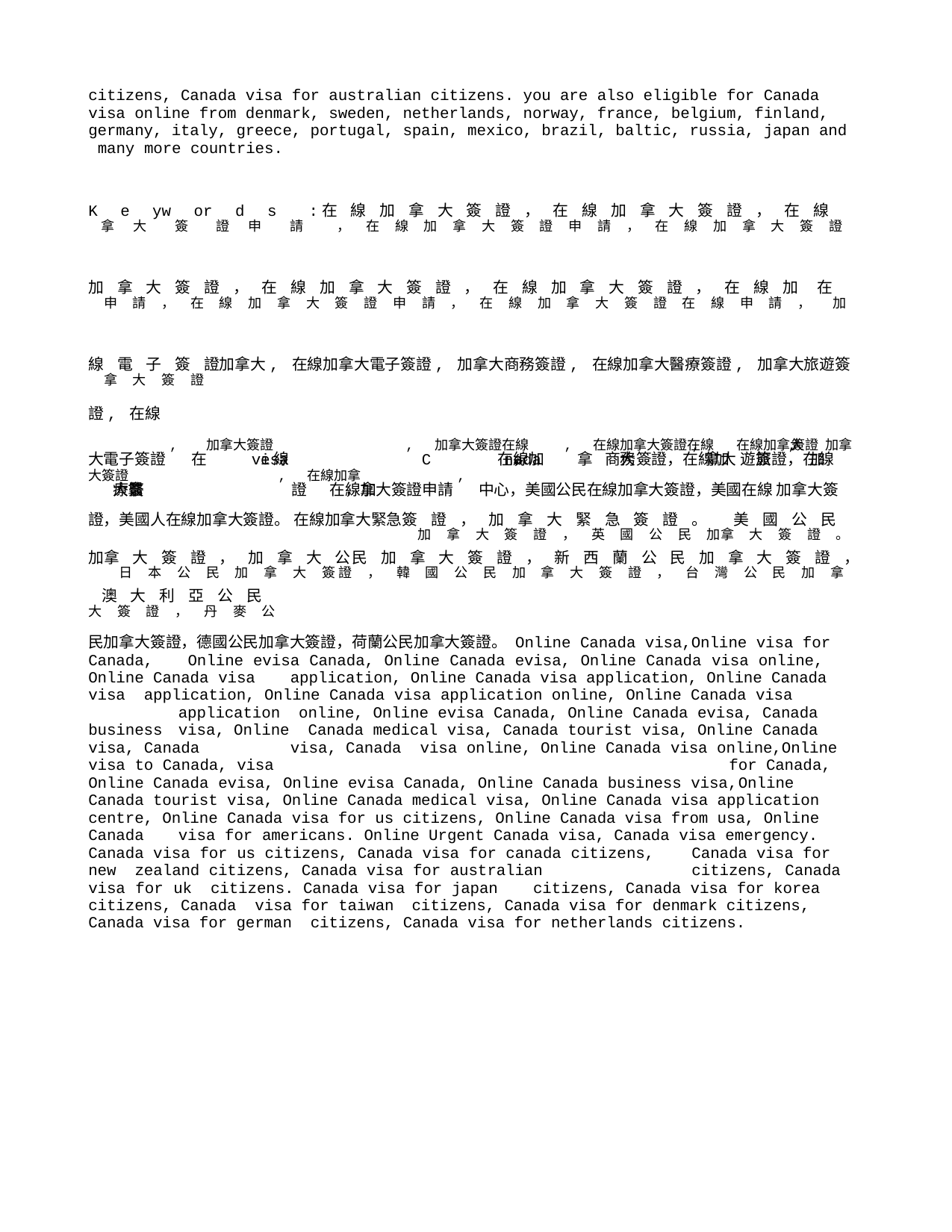

citizens, Canada visa for australian citizens. you are also eligible for Canada  visa online from denmark, sweden, netherlands, norway, france, belgium, finland,  germany, italy, greece, portugal, spain, mexico, brazil, baltic, russia, japan and  many more countries.
K拿e大yw簽or證d申s 請:在，線在加線拿加大拿簽大證簽，證在申線請加，拿在大線簽加證拿，大在簽線證加申拿請大，簽在證線，加在拿線大加簽拿證大申簽請證，，在在線線加加拿拿大大簽簽證證在，線在申線請加，  在加線拿電大子簽簽證證加拿大, 在線加拿大電子簽證, 加拿大商務簽證, 在線加拿大醫療簽證, 加拿大旅遊簽證, 在線
大電子簽證, 在加拿大簽證asive線	, C加拿大簽證在線加線在，adana	,拿在線加拿大簽證在線加線在，證簽務商大	,拿大在線加拿大 簽證線在，證簽遊旅	, 加加拿大簽證簽療醫大拿	,證在線加拿加線在，拿大簽證申請, 中心，美國公民在線加拿大簽證，美國在線 加拿大簽證，美國人在線加拿大簽證。 在線加拿大緊急簽加證拿，大加簽拿證大，緊英急國簽公證民。加拿美大國簽公證民。加拿日大本簽公證民，加加拿拿大大簽公 證民，加韓拿國大公簽民證加，拿新大西簽蘭證公，民台加灣拿公大民簽加證拿，大澳簽大證利，亞丹公麥民公
民加拿大簽證，德國公民加拿大簽證，荷蘭公民加拿大簽證。 Online Canada visa,Online visa for  Canada,		Online evisa Canada, Online Canada evisa, Online Canada visa online,  Online Canada visa	application, Online Canada visa application, Online Canada visa  application, Online Canada visa application online, Online Canada visa	application  online, Online evisa Canada, Online Canada evisa, Canada business	visa, Online  Canada medical visa, Canada tourist visa, Online Canada visa, Canada	visa, Canada  visa online, Online Canada visa online,Online visa to Canada, visa		for Canada,  Online Canada evisa, Online evisa Canada, Online Canada business visa,	Online  Canada tourist visa, Online Canada medical visa, Online Canada visa application  centre, Online Canada visa for us citizens, Online Canada visa from usa, Online  Canada	visa for americans. Online Urgent Canada visa, Canada visa emergency.
Canada visa for us citizens, Canada visa for canada citizens,	Canada visa for new  zealand citizens, Canada visa for australian	citizens, Canada visa for uk  citizens. Canada visa for japan	citizens, Canada visa for korea citizens, Canada  visa for taiwan	citizens, Canada visa for denmark citizens, Canada visa for german  citizens, Canada visa for netherlands citizens.